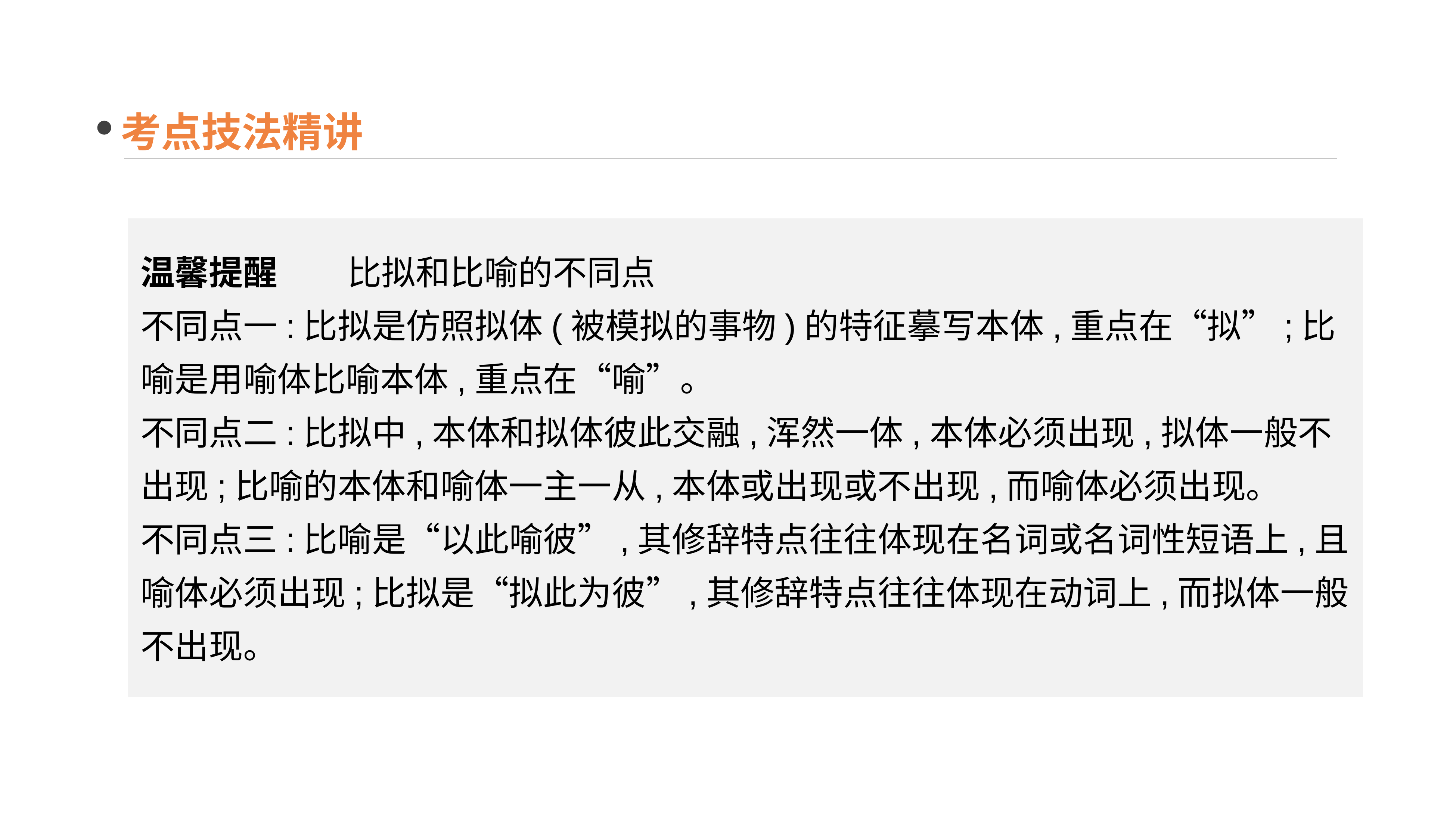

考点技法精讲

温馨提醒         比拟和比喻的不同点
不同点一:比拟是仿照拟体(被模拟的事物)的特征摹写本体,重点在“拟”;比喻是用喻体比喻本体,重点在“喻”。
不同点二:比拟中,本体和拟体彼此交融,浑然一体,本体必须出现,拟体一般不出现;比喻的本体和喻体一主一从,本体或出现或不出现,而喻体必须出现。
不同点三:比喻是“以此喻彼”,其修辞特点往往体现在名词或名词性短语上,且喻体必须出现;比拟是“拟此为彼”,其修辞特点往往体现在动词上,而拟体一般不出现。